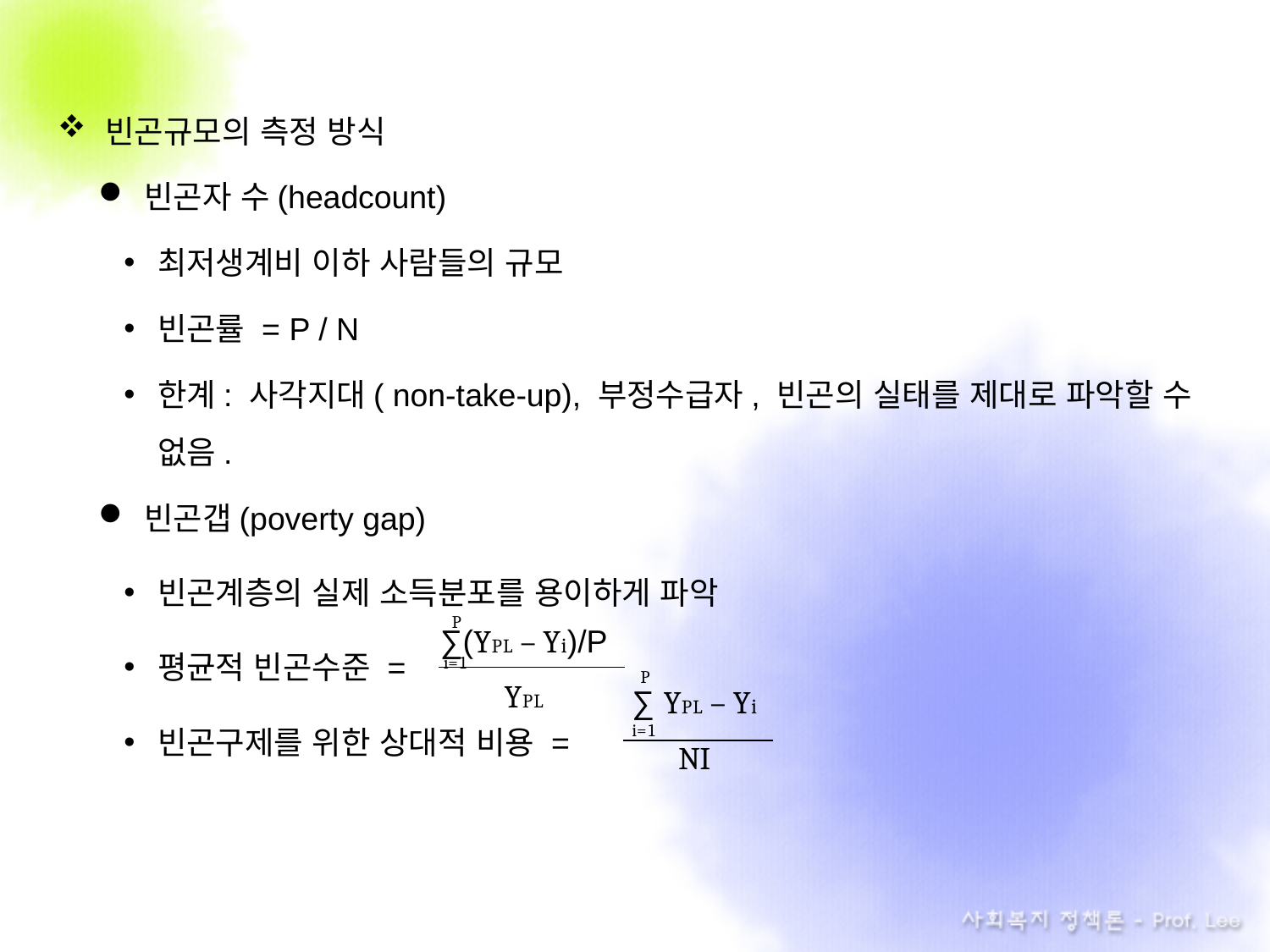

빈곤규모의 측정 방식
빈곤자 수(headcount)
최저생계비 이하 사람들의 규모
빈곤률 = P / N
한계: 사각지대( non-take-up), 부정수급자, 빈곤의 실태를 제대로 파악할 수 없음.
빈곤갭(poverty gap)
빈곤계층의 실제 소득분포를 용이하게 파악
평균적 빈곤수준 =
빈곤구제를 위한 상대적 비용 =

P
∑(YPL – Yi)/P
YPL
i=1
P
i=1
∑ YPL – Yi
NI